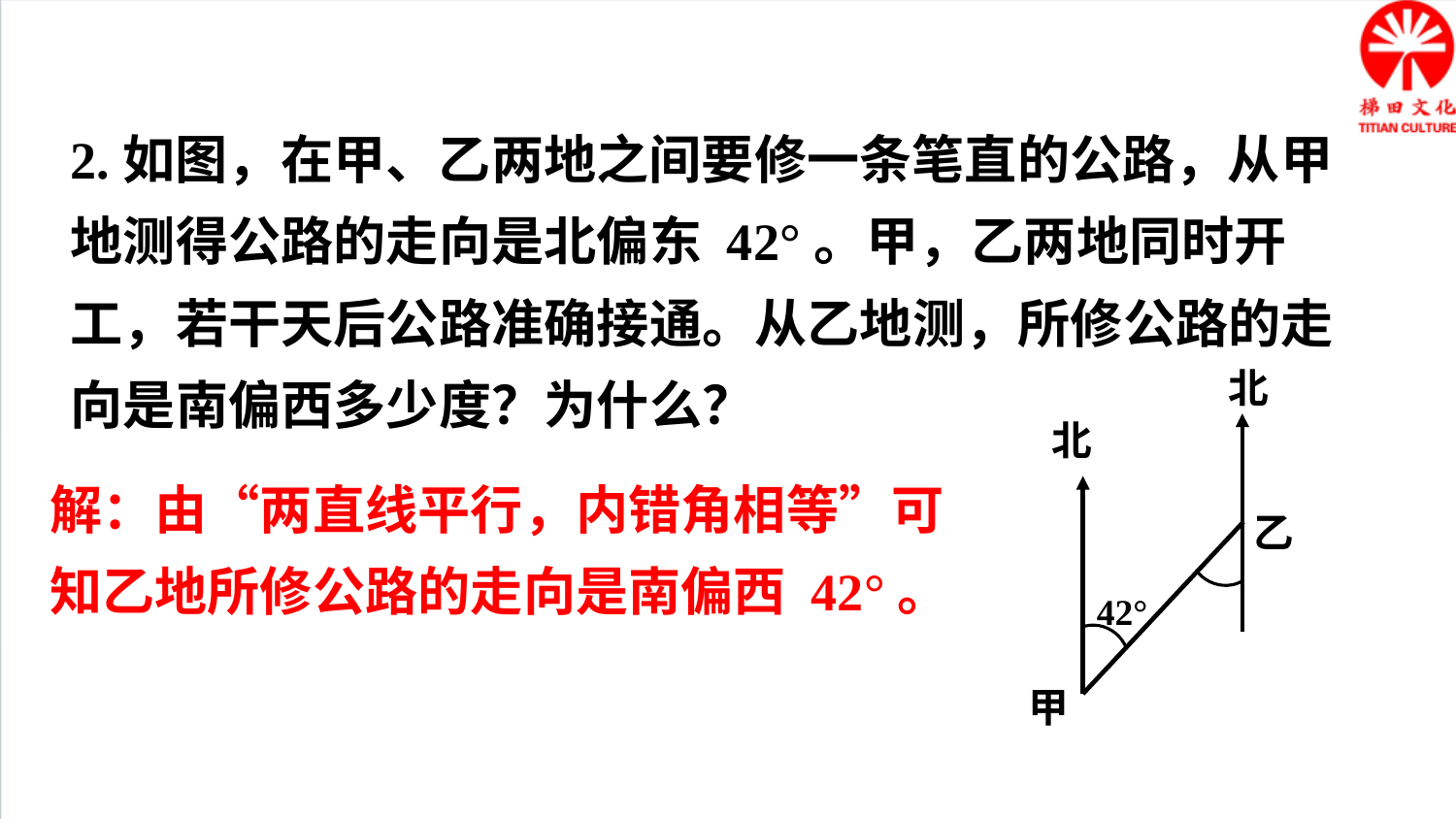

2.如图，在甲、乙两地之间要修一条笔直的公路，从甲地测得公路的走向是北偏东 42°。甲，乙两地同时开工，若干天后公路准确接通。从乙地测，所修公路的走向是南偏西多少度？为什么？
北
北
乙

42°

甲
解：由“两直线平行，内错角相等”可知乙地所修公路的走向是南偏西 42°。